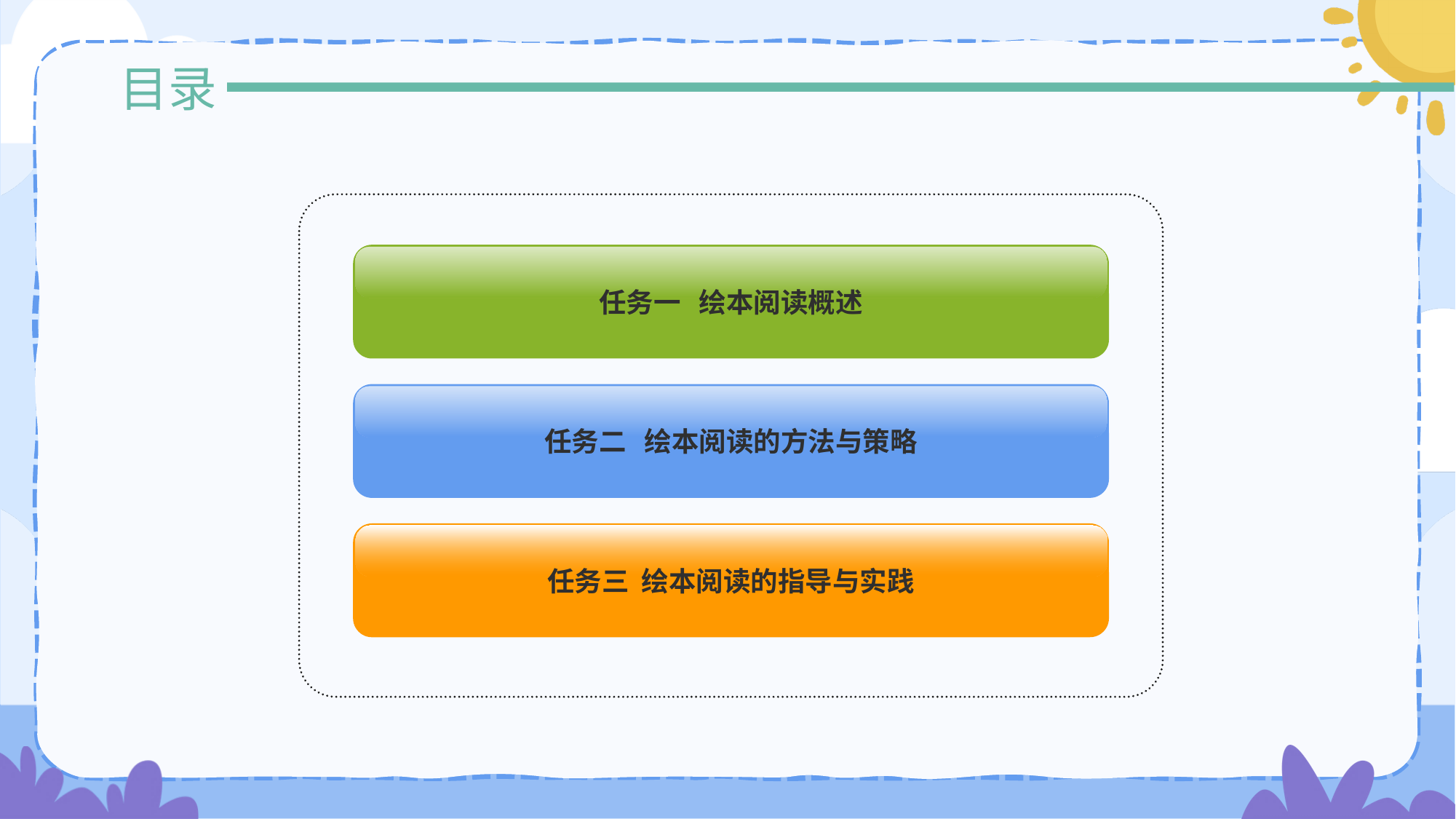

目录

任务一   绘本阅读概述

任务二   绘本阅读的方法与策略

任务三  绘本阅读的指导与实践